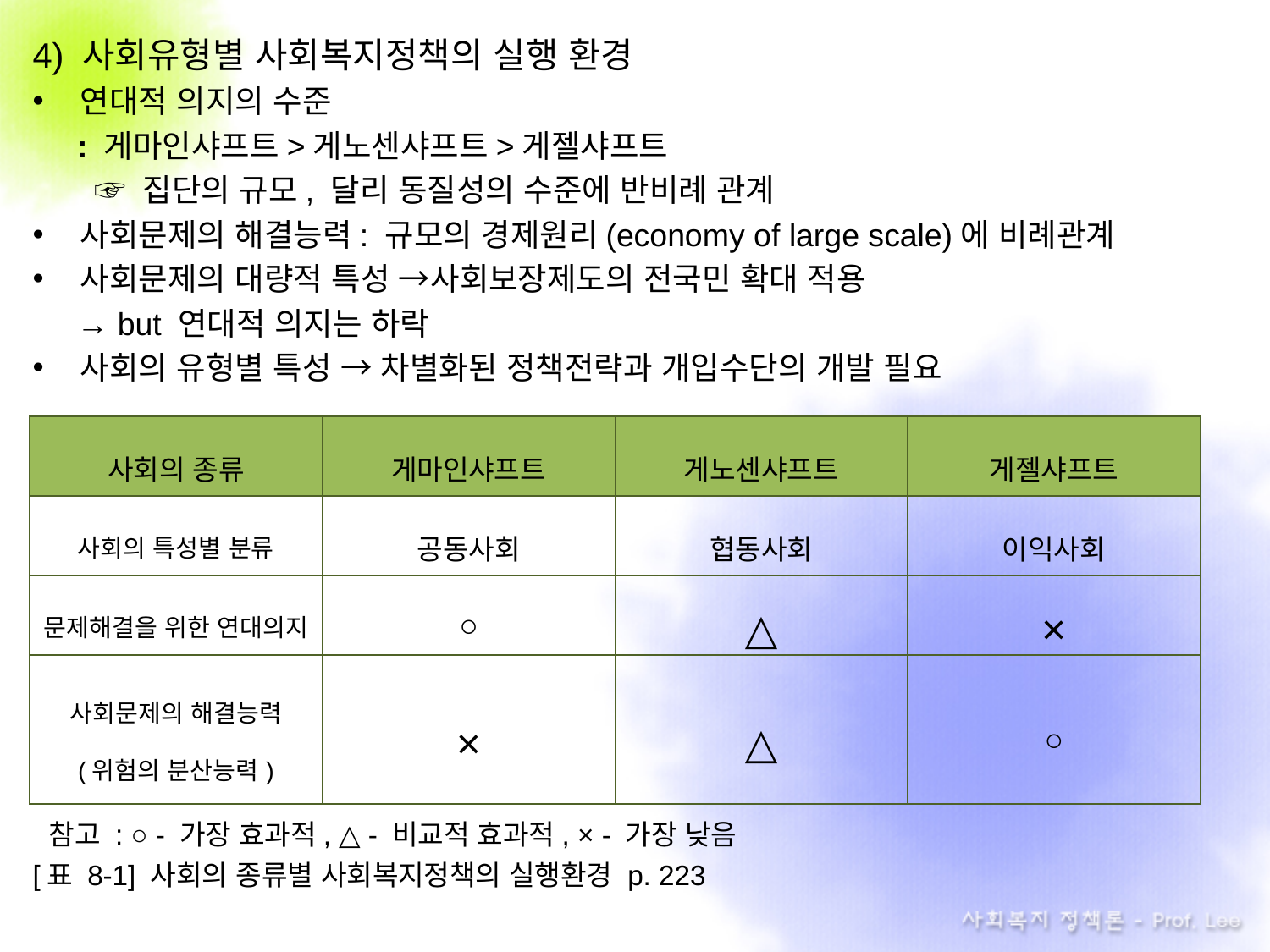

4) 사회유형별 사회복지정책의 실행 환경
연대적 의지의 수준
     : 게마인샤프트>게노센샤프트>게젤샤프트
       ☞ 집단의 규모, 달리 동질성의 수준에 반비례 관계
사회문제의 해결능력: 규모의 경제원리(economy of large scale)에 비례관계
사회문제의 대량적 특성 →사회보장제도의 전국민 확대 적용
     → but 연대적 의지는 하락
사회의 유형별 특성 → 차별화된 정책전략과 개입수단의 개발 필요

 참고 : ○ - 가장 효과적, △ - 비교적 효과적, × - 가장 낮음
[표 8-1] 사회의 종류별 사회복지정책의 실행환경 p. 223
| 사회의 종류 | 게마인샤프트 | 게노센샤프트 | 게젤샤프트 |
| --- | --- | --- | --- |
| 사회의 특성별 분류 | 공동사회 | 협동사회 | 이익사회 |
| 문제해결을 위한 연대의지 | ○ | △ | × |
| 사회문제의 해결능력 (위험의 분산능력) | × | △ | ○ |